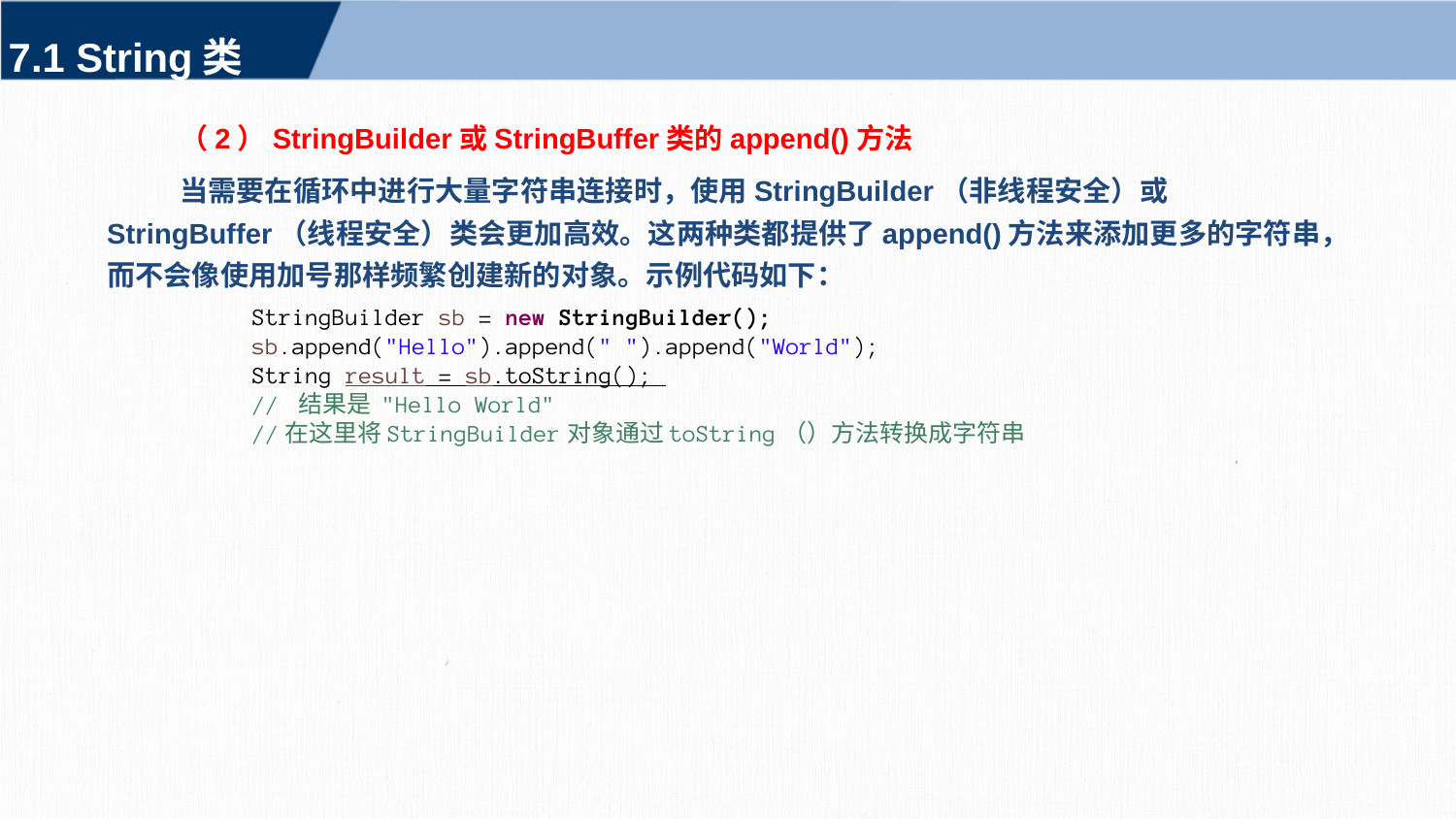

7.1 String类

（2）StringBuilder或StringBuffer类的append()方法
当需要在循环中进行大量字符串连接时，使用StringBuilder（非线程安全）或StringBuffer（线程安全）类会更加高效。这两种类都提供了append()方法来添加更多的字符串，而不会像使用加号那样频繁创建新的对象。示例代码如下：
StringBuilder sb = new StringBuilder();
sb.append("Hello").append(" ").append("World");
String result = sb.toString();
// 结果是 "Hello World"
//在这里将StringBuilder对象通过toString（）方法转换成字符串